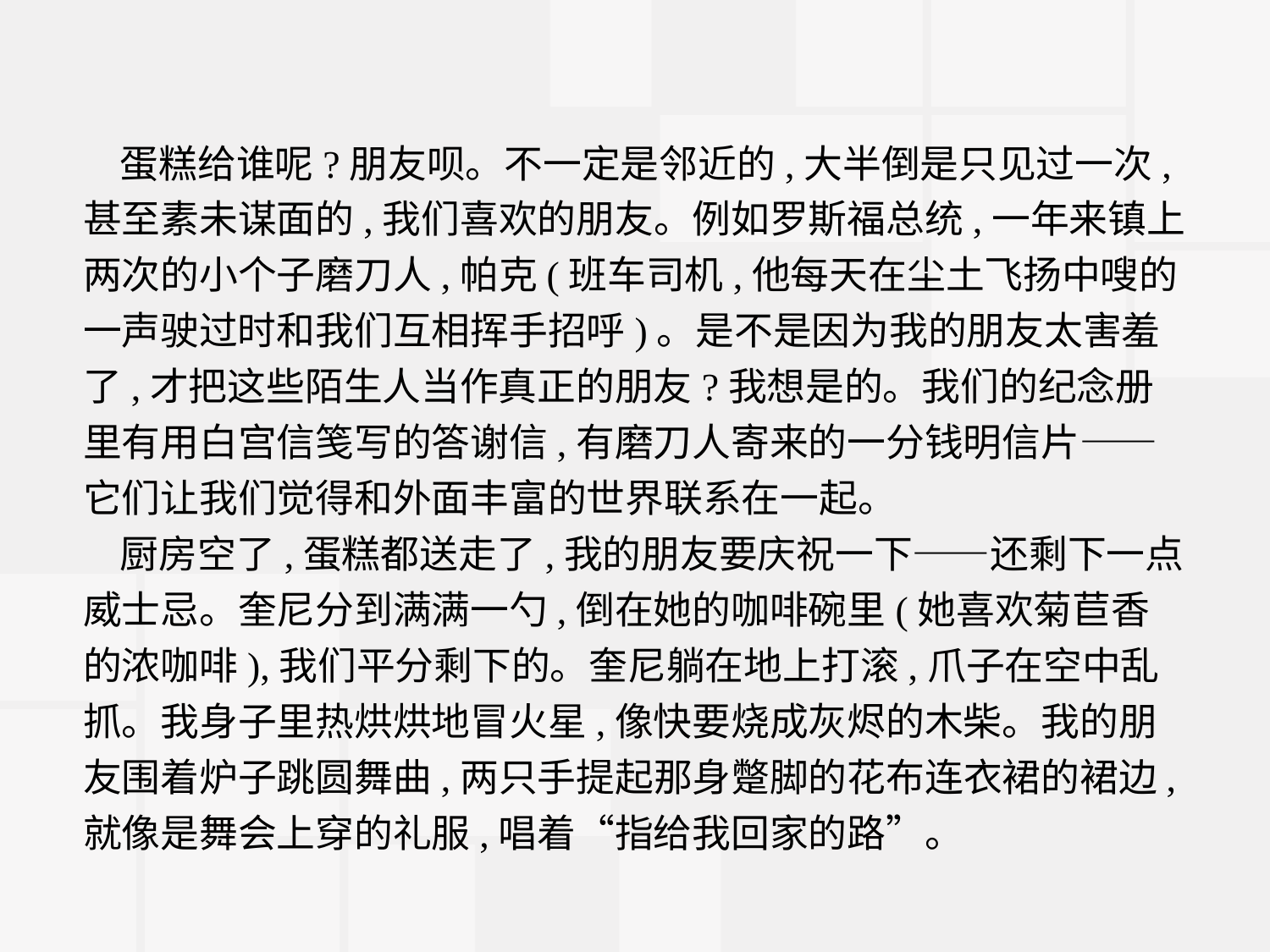

蛋糕给谁呢?朋友呗。不一定是邻近的,大半倒是只见过一次,甚至素未谋面的,我们喜欢的朋友。例如罗斯福总统,一年来镇上两次的小个子磨刀人,帕克(班车司机,他每天在尘土飞扬中嗖的一声驶过时和我们互相挥手招呼)。是不是因为我的朋友太害羞了,才把这些陌生人当作真正的朋友?我想是的。我们的纪念册里有用白宫信笺写的答谢信,有磨刀人寄来的一分钱明信片——它们让我们觉得和外面丰富的世界联系在一起。
厨房空了,蛋糕都送走了,我的朋友要庆祝一下——还剩下一点威士忌。奎尼分到满满一勺,倒在她的咖啡碗里(她喜欢菊苣香的浓咖啡),我们平分剩下的。奎尼躺在地上打滚,爪子在空中乱抓。我身子里热烘烘地冒火星,像快要烧成灰烬的木柴。我的朋友围着炉子跳圆舞曲,两只手提起那身蹩脚的花布连衣裙的裙边,就像是舞会上穿的礼服,唱着“指给我回家的路”。